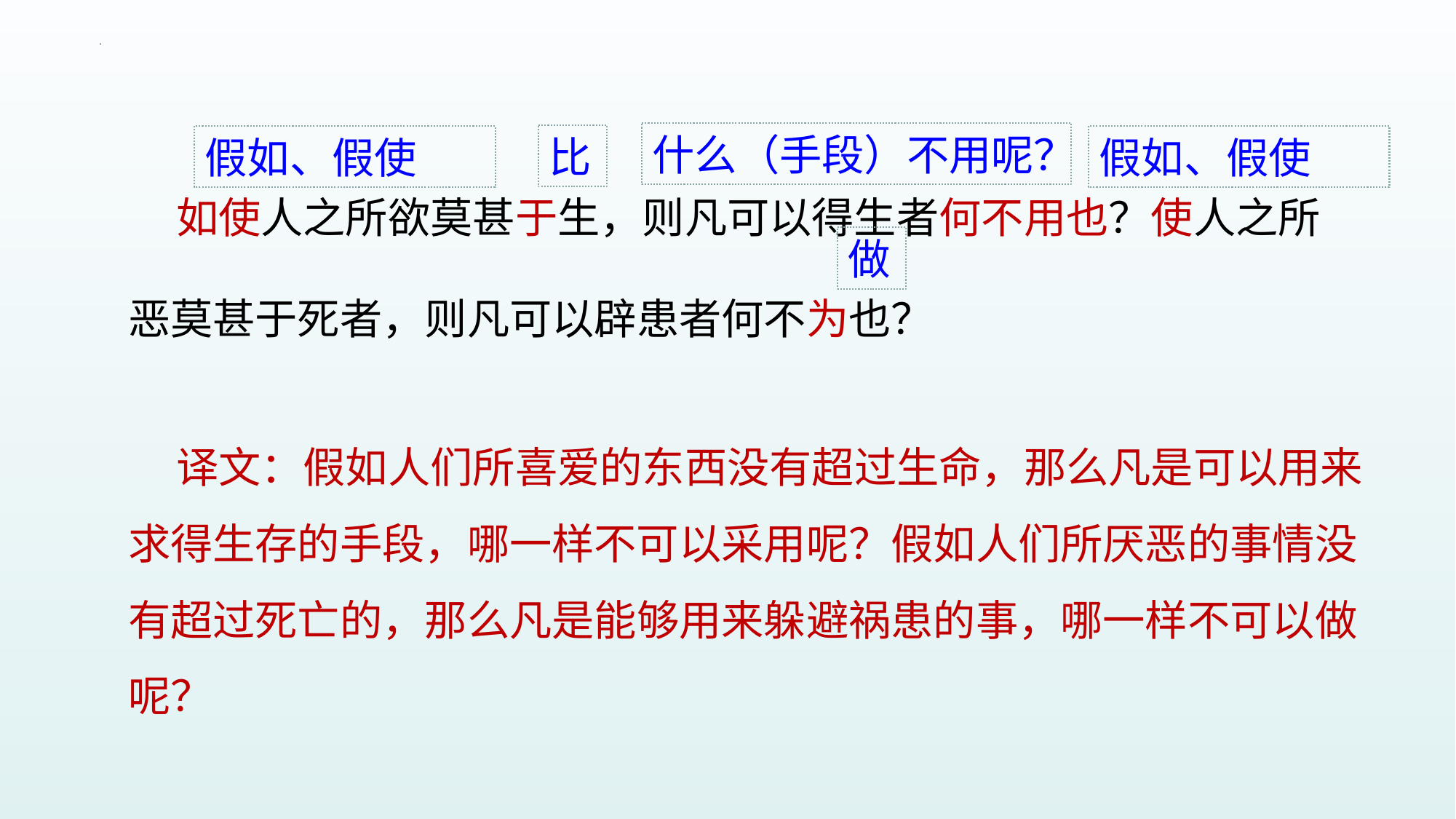

什么（手段）不用呢？
比
假如、假使
假如、假使
    如使人之所欲莫甚于生，则凡可以得生者何不用也？使人之所恶莫甚于死者，则凡可以辟患者何不为也？

做
    译文：假如人们所喜爱的东西没有超过生命，那么凡是可以用来求得生存的手段，哪一样不可以采用呢？假如人们所厌恶的事情没有超过死亡的，那么凡是能够用来躲避祸患的事，哪一样不可以做呢？